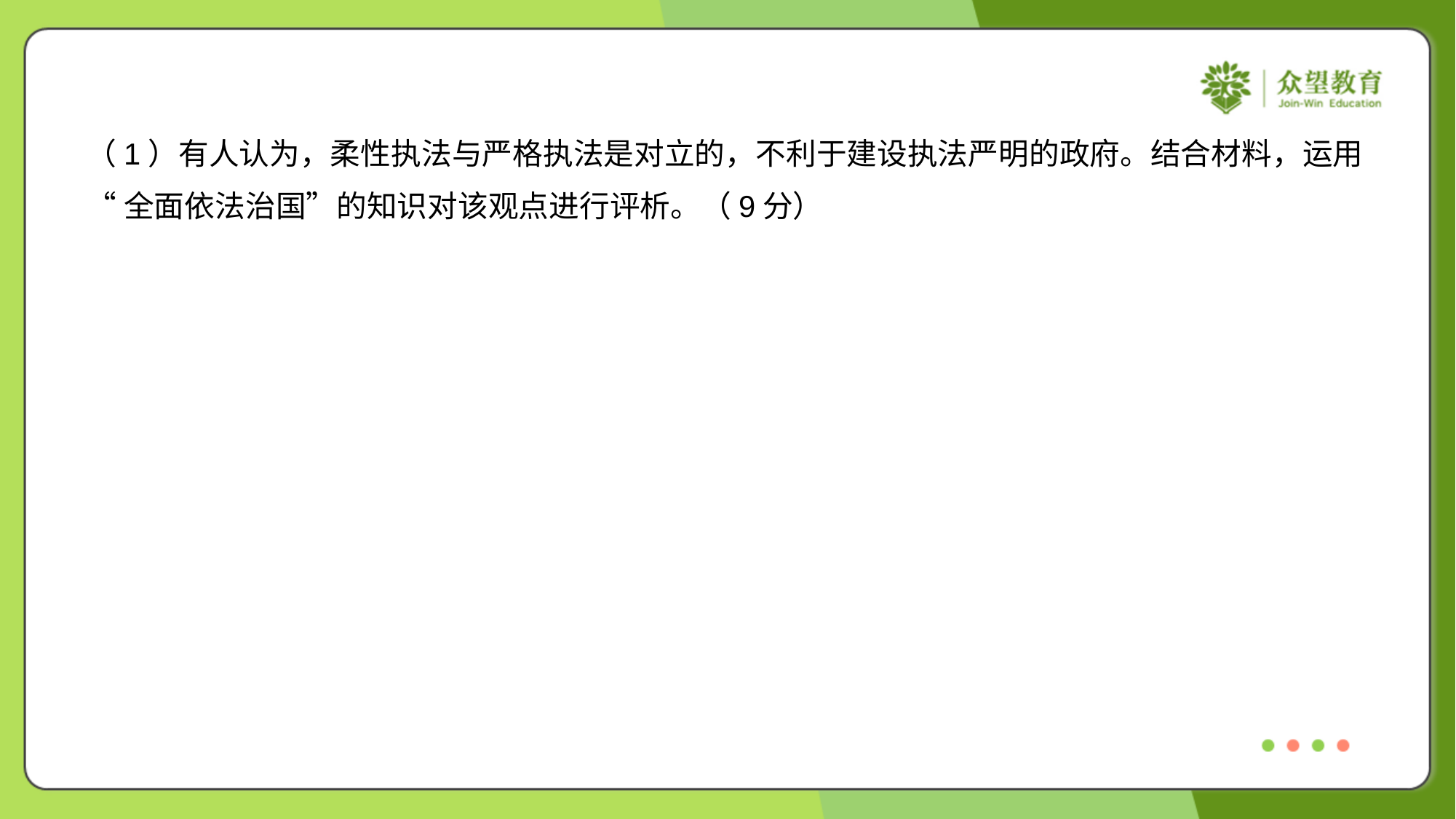

（1）有人认为，柔性执法与严格执法是对立的，不利于建设执法严明的政府。结合材料，运用
“全面依法治国”的知识对该观点进行评析。（9分）